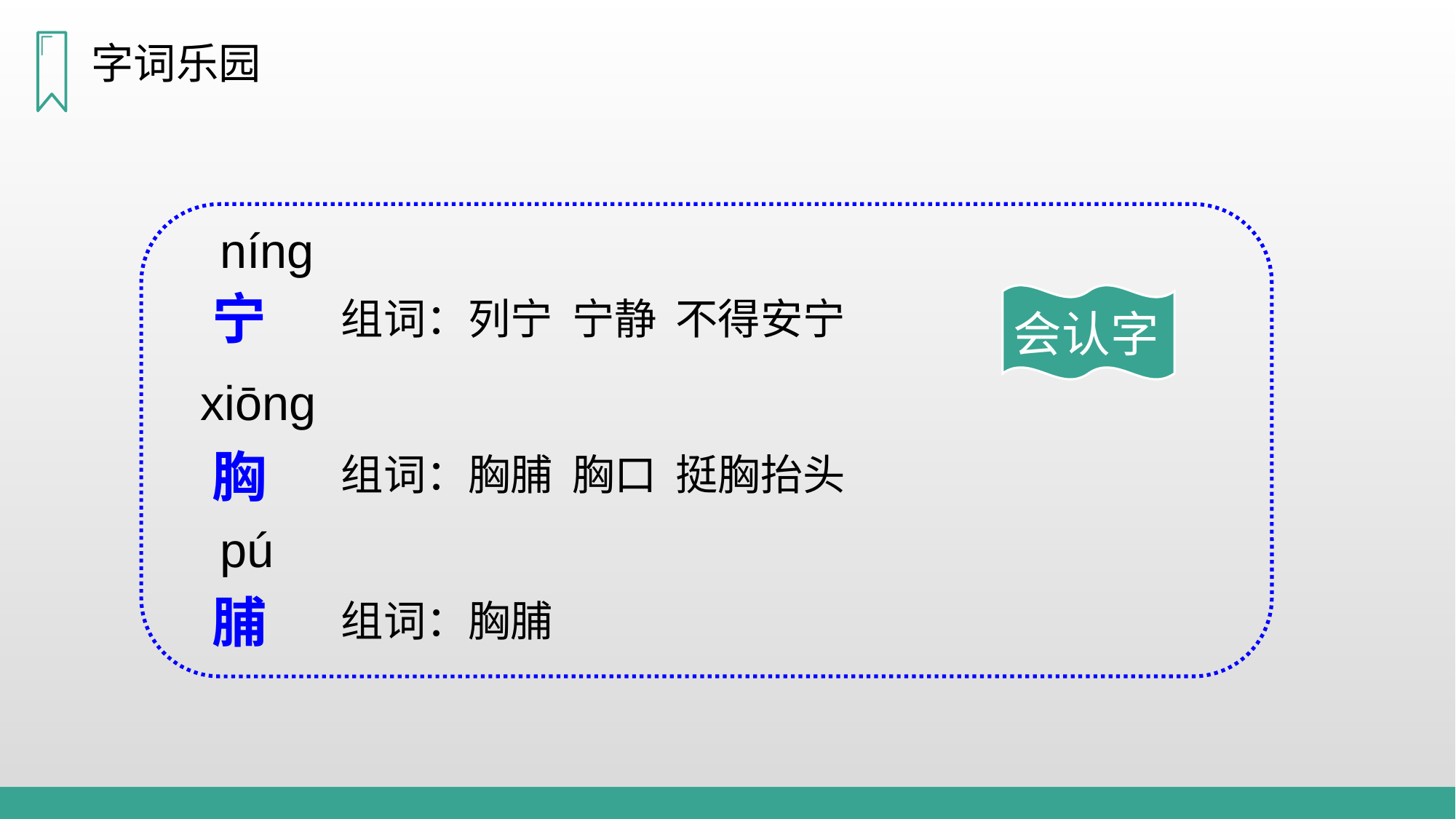

字词乐园

nínɡ

宁
会认字
组词：列宁  宁静  不得安宁
xiōnɡ
胸
组词：胸脯  胸口  挺胸抬头
pú
脯
组词：胸脯